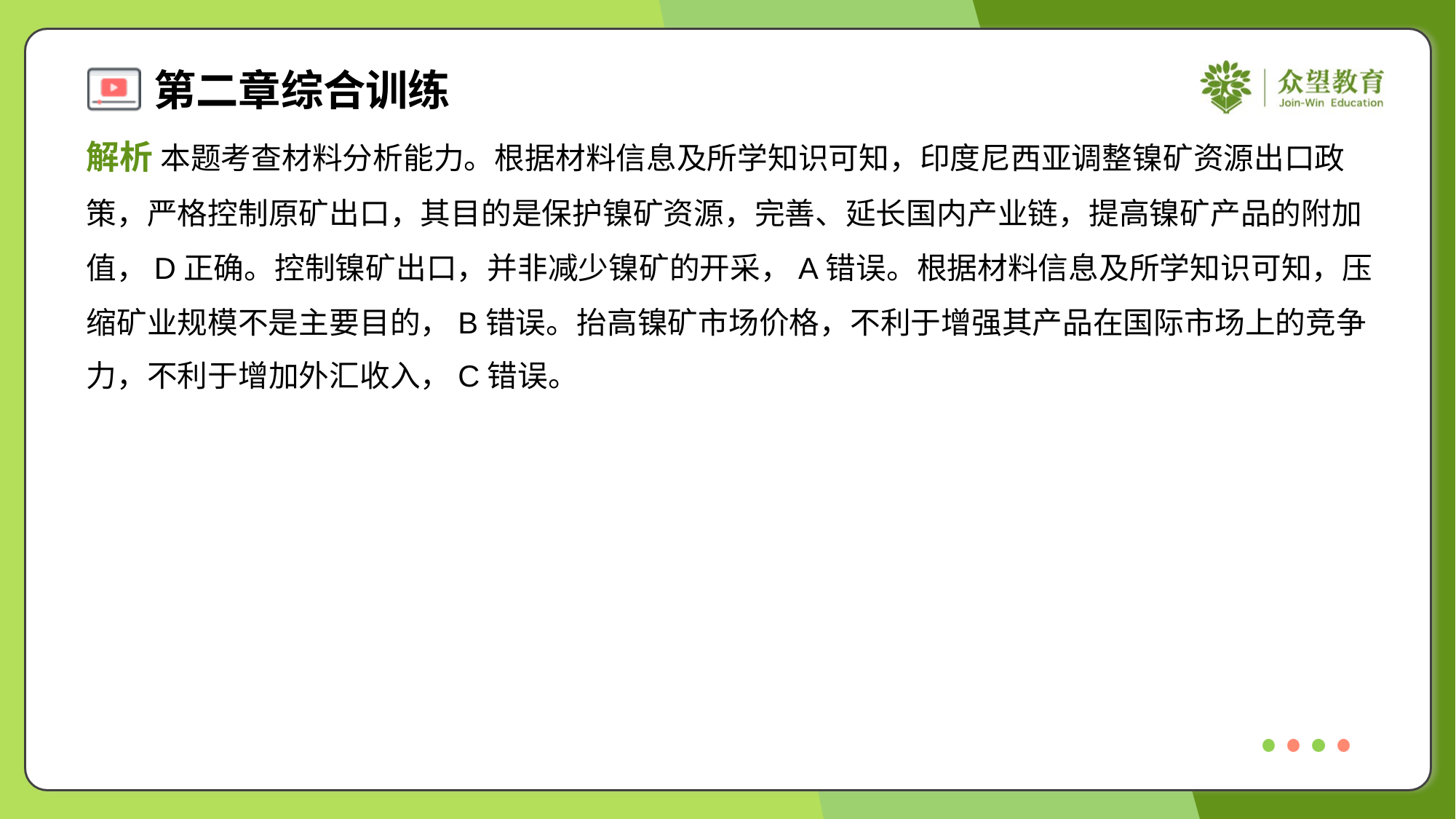

解析 本题考查材料分析能力。根据材料信息及所学知识可知，印度尼西亚调整镍矿资源出口政
策，严格控制原矿出口，其目的是保护镍矿资源，完善、延长国内产业链，提高镍矿产品的附加
值，D正确。控制镍矿出口，并非减少镍矿的开采，A错误。根据材料信息及所学知识可知，压
缩矿业规模不是主要目的，B错误。抬高镍矿市场价格，不利于增强其产品在国际市场上的竞争
力，不利于增加外汇收入，C错误。